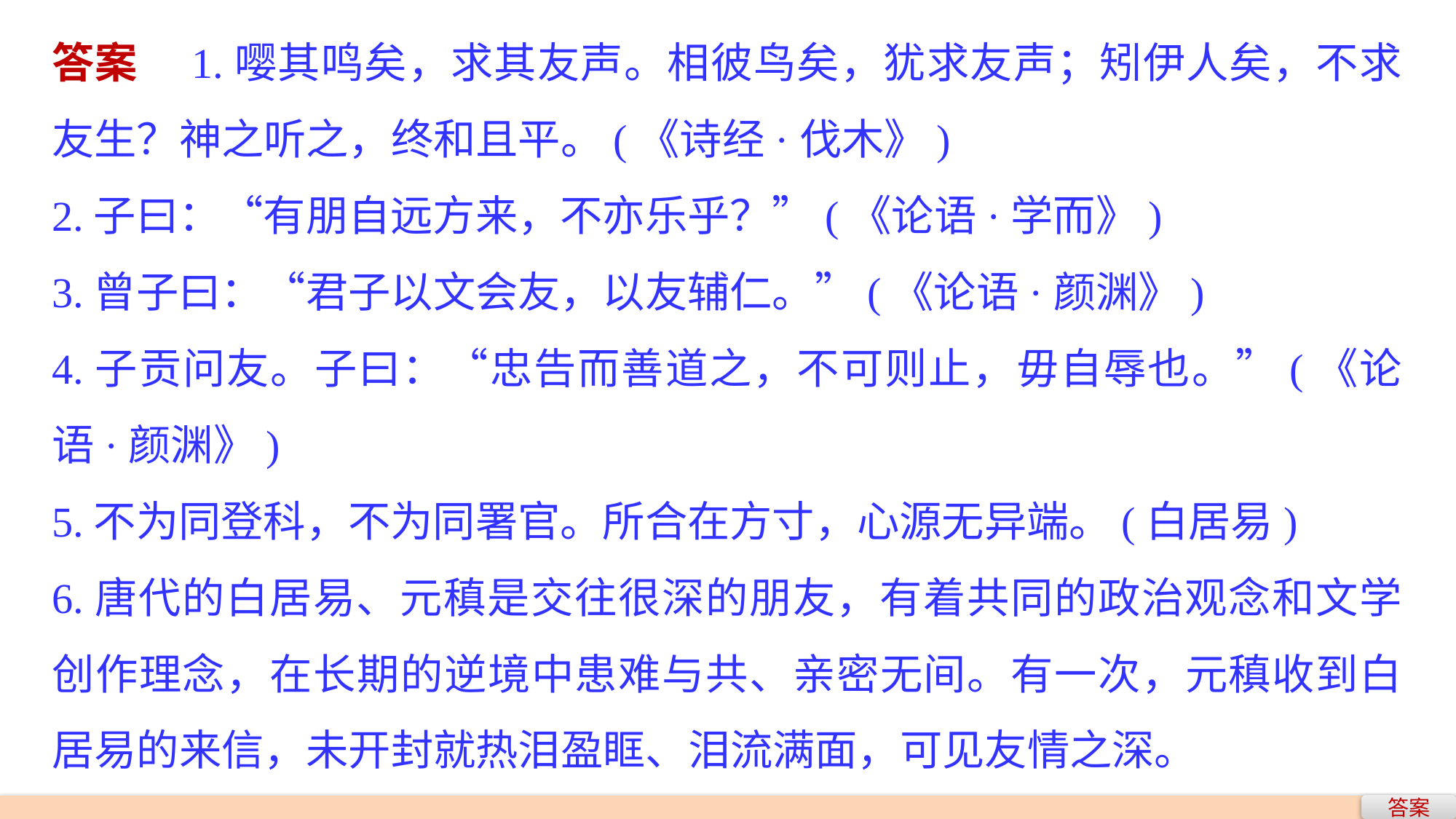

答案　1.嘤其鸣矣，求其友声。相彼鸟矣，犹求友声；矧伊人矣，不求友生？神之听之，终和且平。(《诗经·伐木》)
2.子曰：“有朋自远方来，不亦乐乎？”(《论语·学而》)
3.曾子曰：“君子以文会友，以友辅仁。”(《论语·颜渊》)
4.子贡问友。子曰：“忠告而善道之，不可则止，毋自辱也。”(《论语·颜渊》)
5.不为同登科，不为同署官。所合在方寸，心源无异端。(白居易)
6.唐代的白居易、元稹是交往很深的朋友，有着共同的政治观念和文学创作理念，在长期的逆境中患难与共、亲密无间。有一次，元稹收到白居易的来信，未开封就热泪盈眶、泪流满面，可见友情之深。
答案